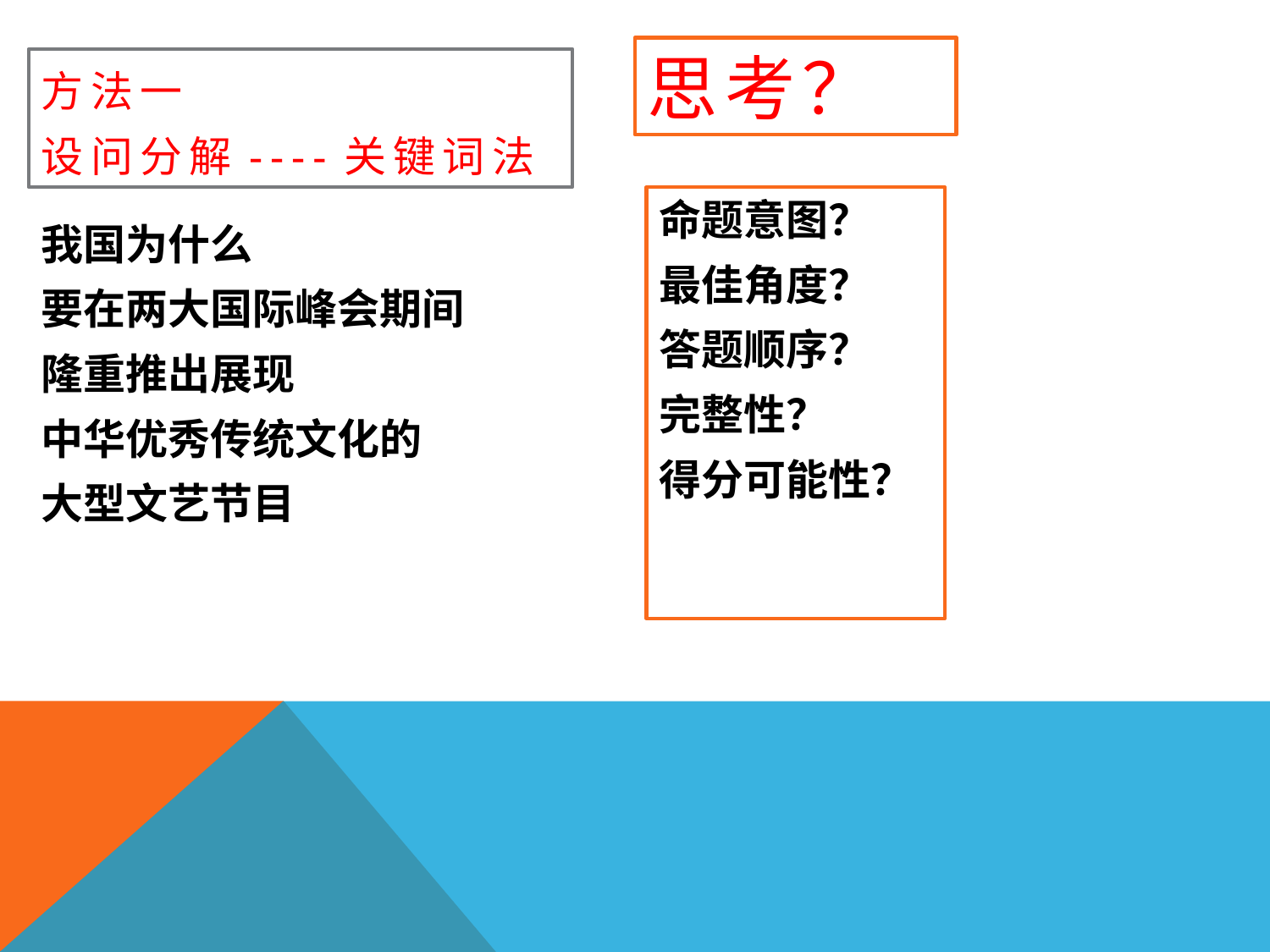

思考？
方法一
设问分解----关键词法
命题意图？
最佳角度？
答题顺序？
完整性？
得分可能性？
我国为什么
要在两大国际峰会期间
隆重推出展现
中华优秀传统文化的
大型文艺节目